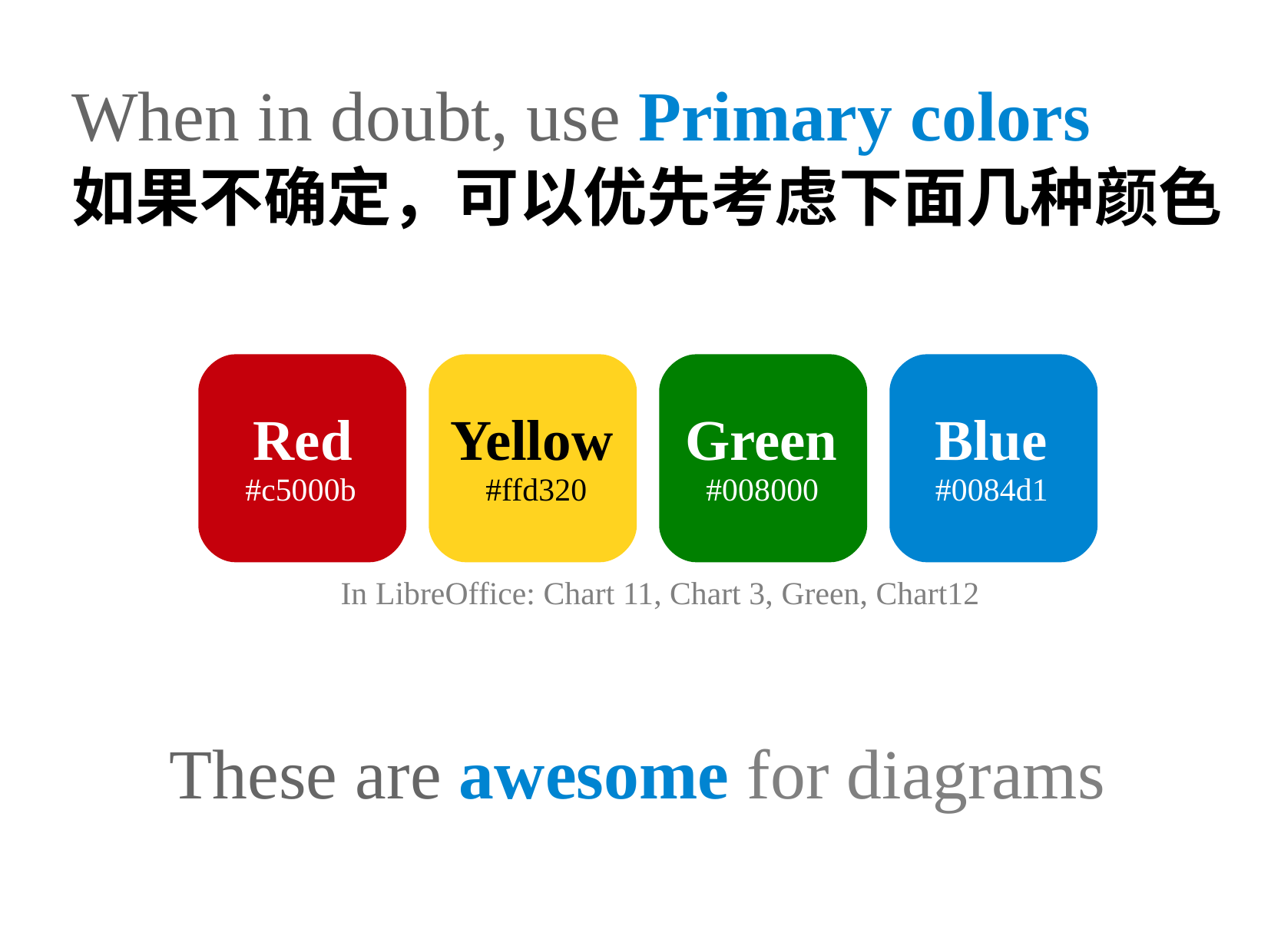

When in doubt, use Primary colors
如果不确定，可以优先考虑下面几种颜色

	Red
#c5000b
Yellow
	#ffd320
Green
	#008000
Blue
#0084d1
	In LibreOffice: Chart 11, Chart 3, Green, Chart12

These are awesome for diagrams